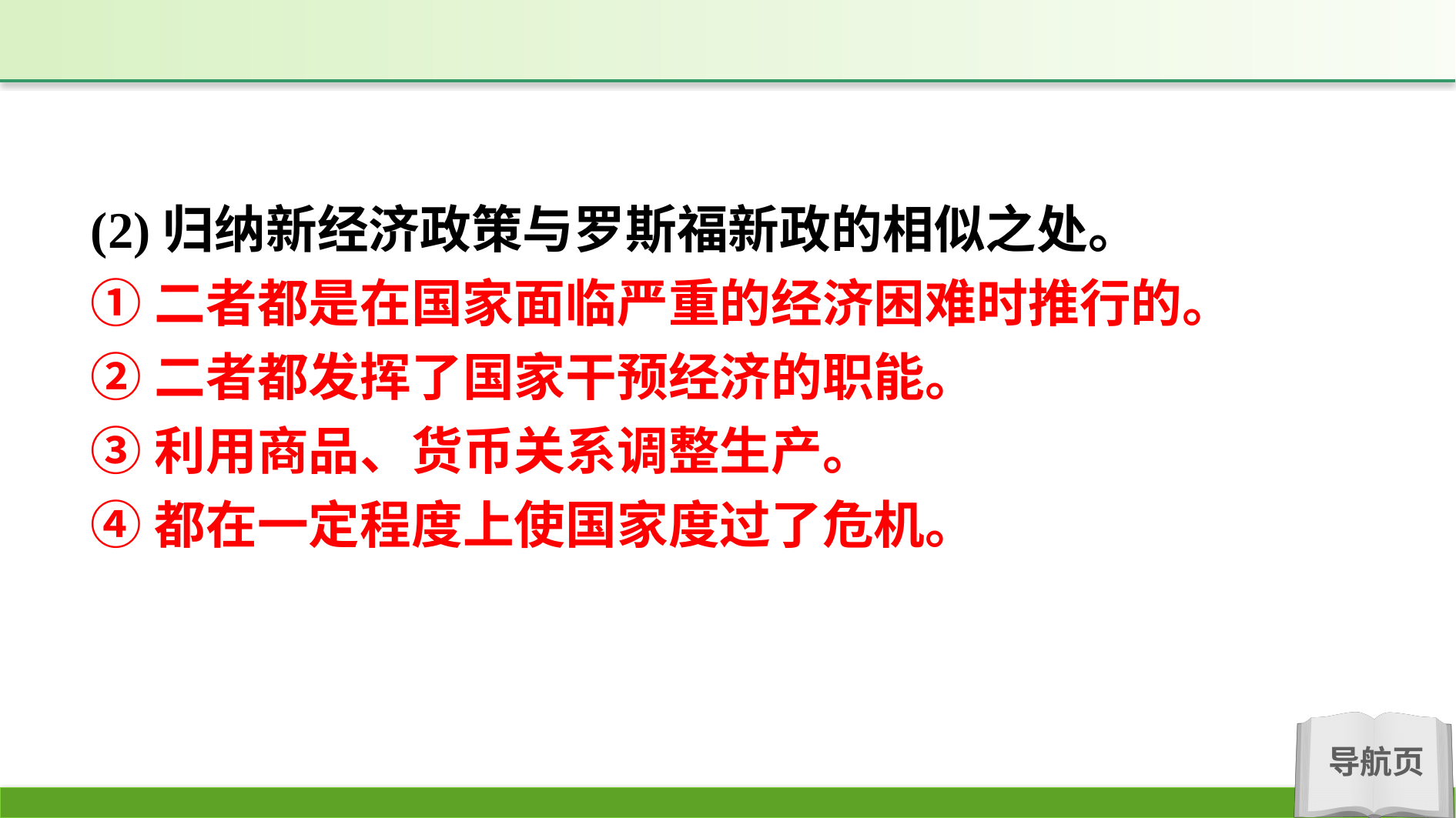

(2)归纳新经济政策与罗斯福新政的相似之处。
①二者都是在国家面临严重的经济困难时推行的。
②二者都发挥了国家干预经济的职能。
③利用商品、货币关系调整生产。
④都在一定程度上使国家度过了危机。